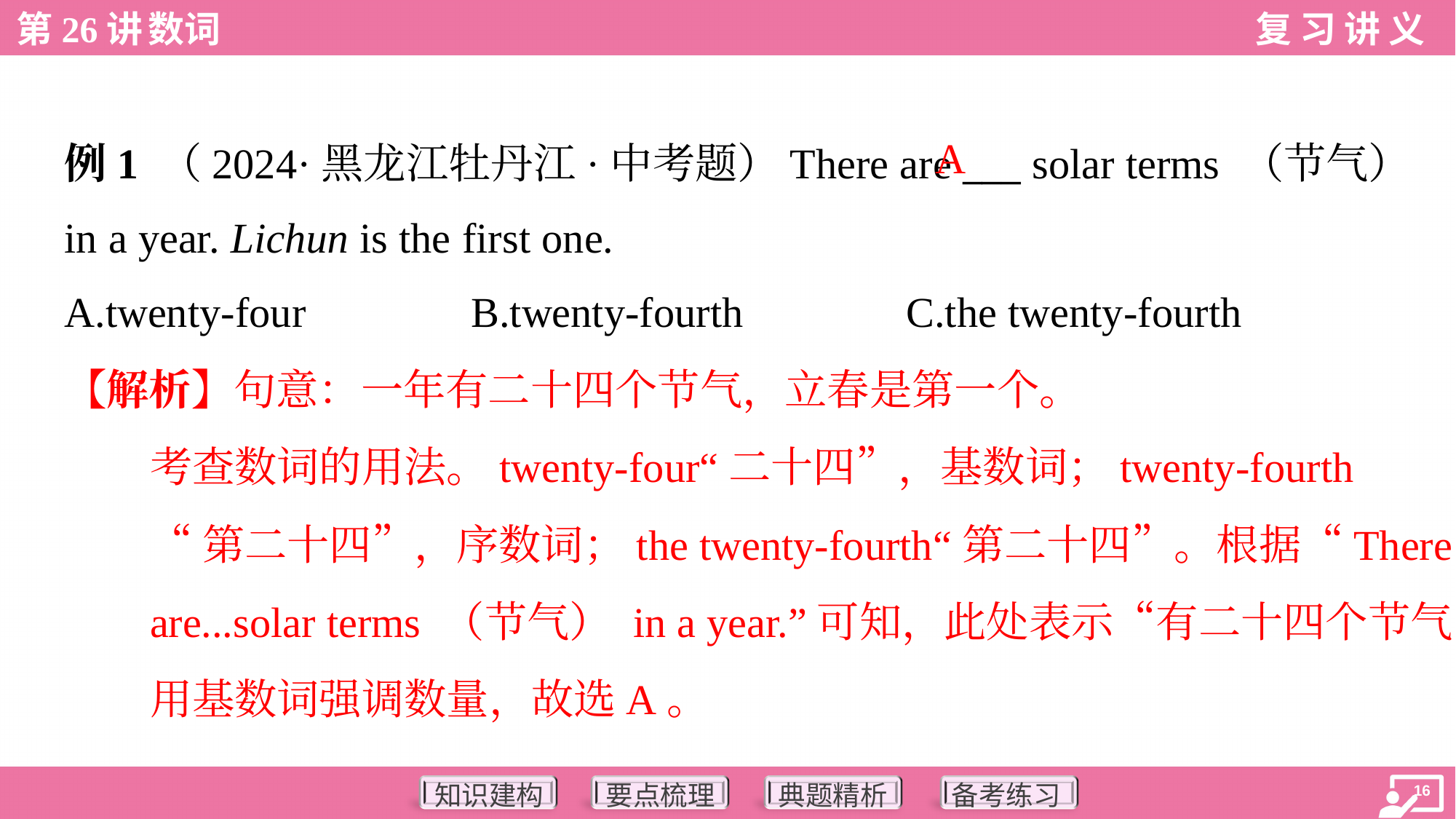

A
例1 （2024·黑龙江牡丹江·中考题）There are ___ solar terms （节气）
in a year. Lichun is the first one.
A.twenty-four	B.twenty-fourth	C.the twenty-fourth
【解析】句意：一年有二十四个节气，立春是第一个。
考查数词的用法。twenty-four“二十四”，基数词；twenty-fourth
“第二十四”，序数词；the twenty-fourth“第二十四”。根据“There
are...solar terms （节气） in a year.”可知，此处表示“有二十四个节气”，
用基数词强调数量，故选A。